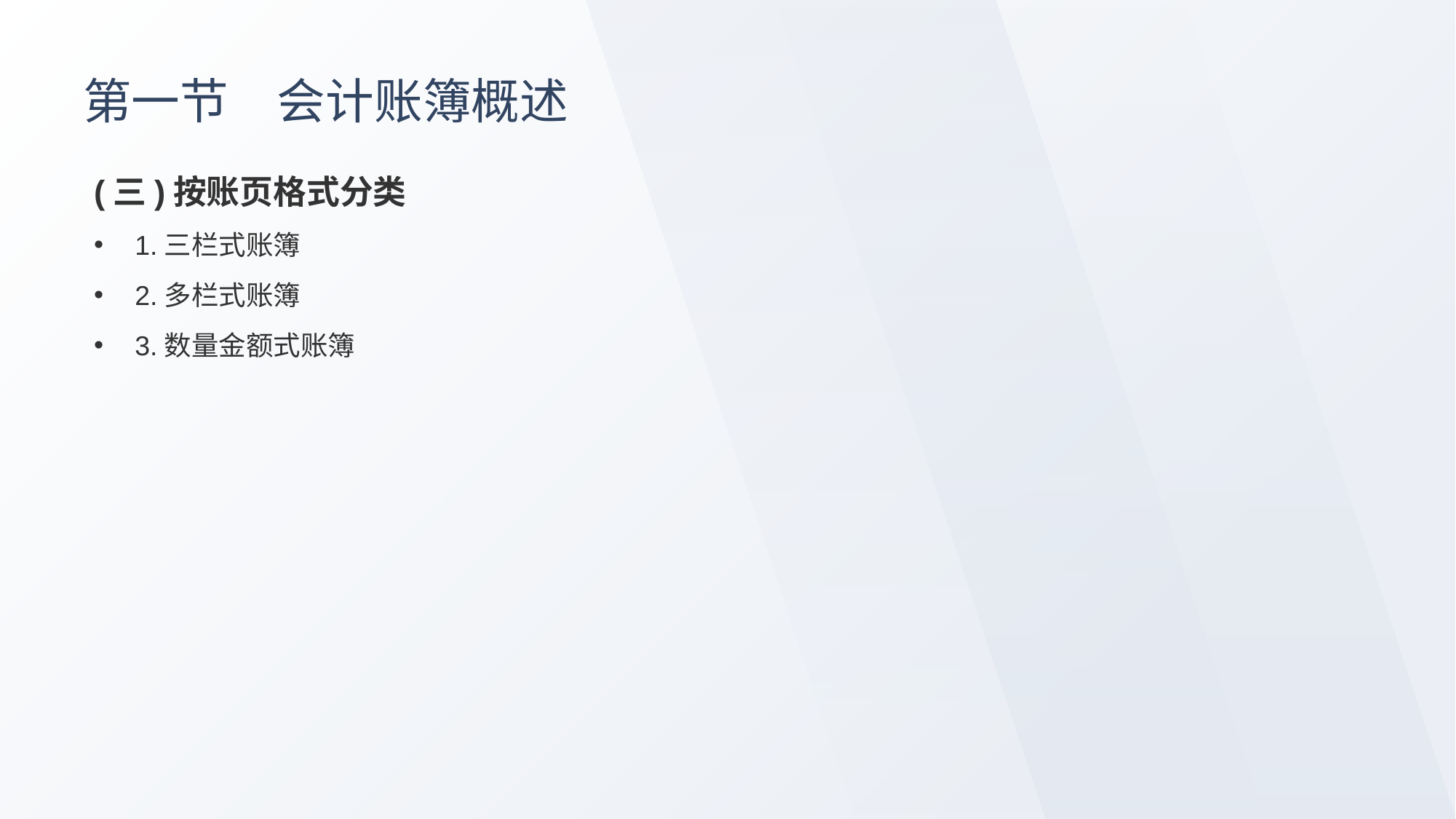

# 第一节　会计账簿概述
(三)按账页格式分类
1.三栏式账簿
2.多栏式账簿
3.数量金额式账簿